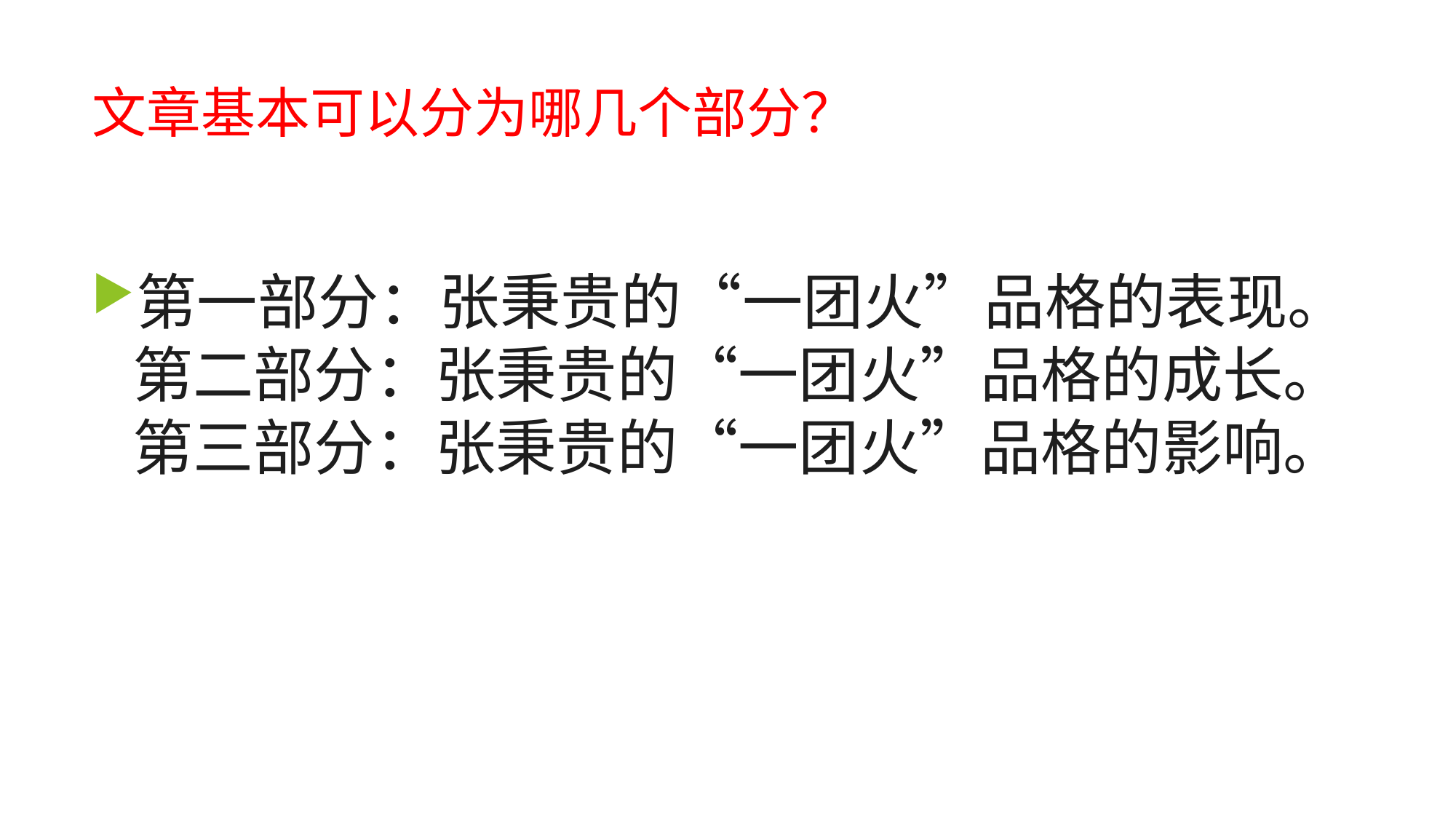

# 文章基本可以分为哪几个部分？
第一部分：张秉贵的“一团火”品格的表现。
第二部分：张秉贵的“一团火”品格的成长。
第三部分：张秉贵的“一团火”品格的影响。